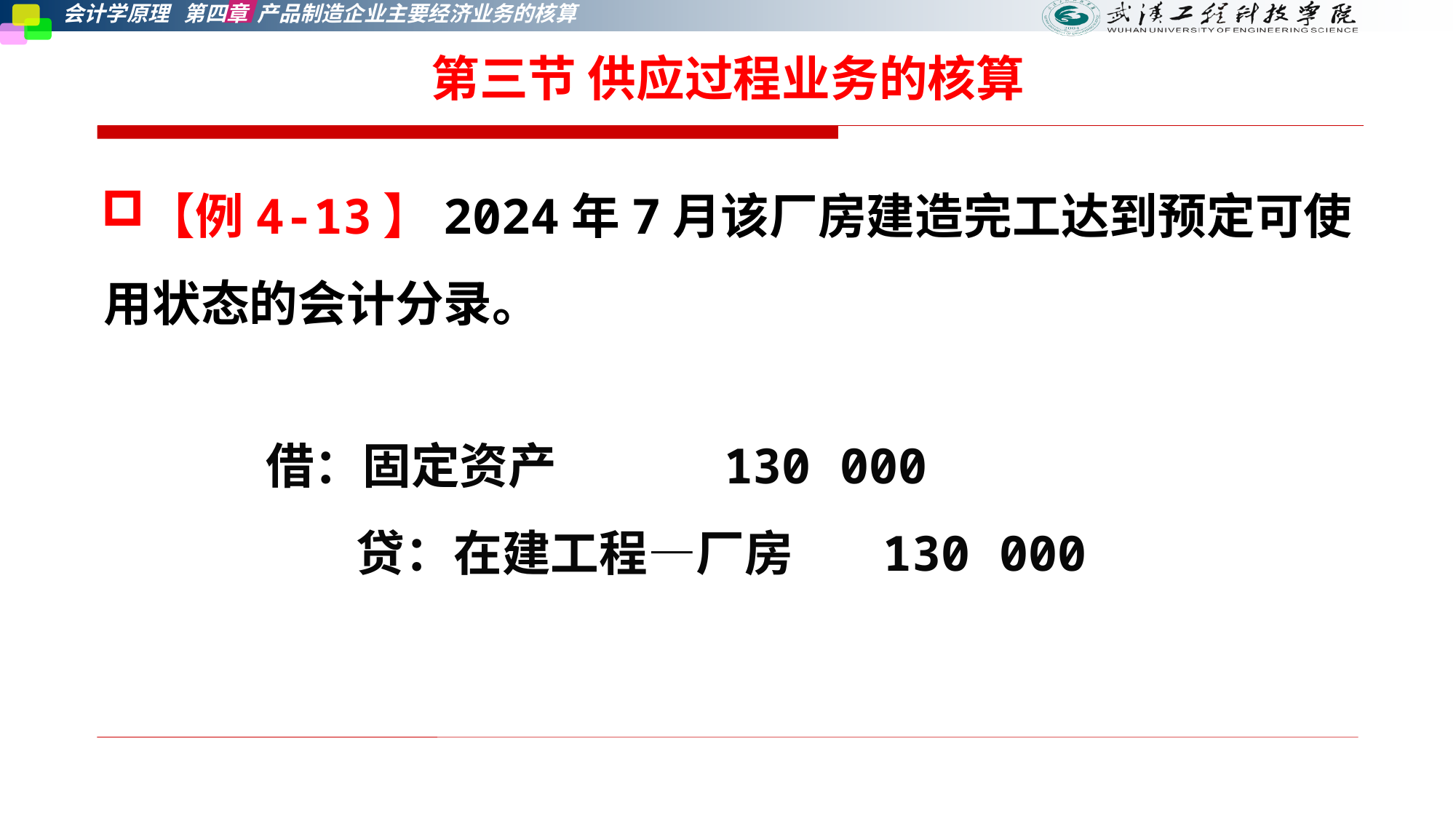

第三节 供应过程业务的核算
【例4-13】2024年7月该厂房建造完工达到预定可使用状态的会计分录。
借：固定资产              130 000
 贷：在建工程—厂房       130 000